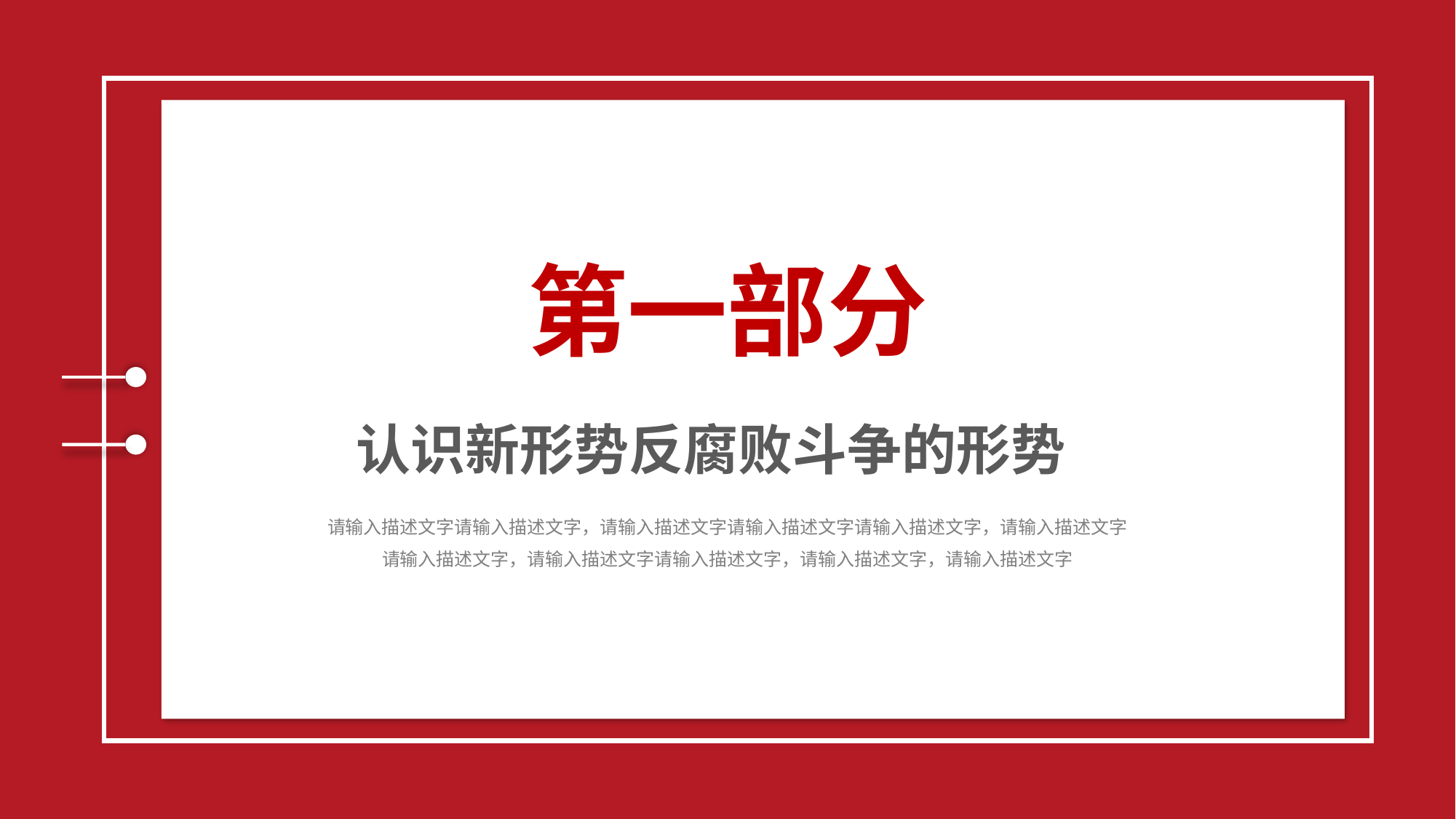

第一部分
认识新形势反腐败斗争的形势
请输入描述文字请输入描述文字，请输入描述文字请输入描述文字请输入描述文字，请输入描述文字请输入描述文字，请输入描述文字请输入描述文字，请输入描述文字，请输入描述文字